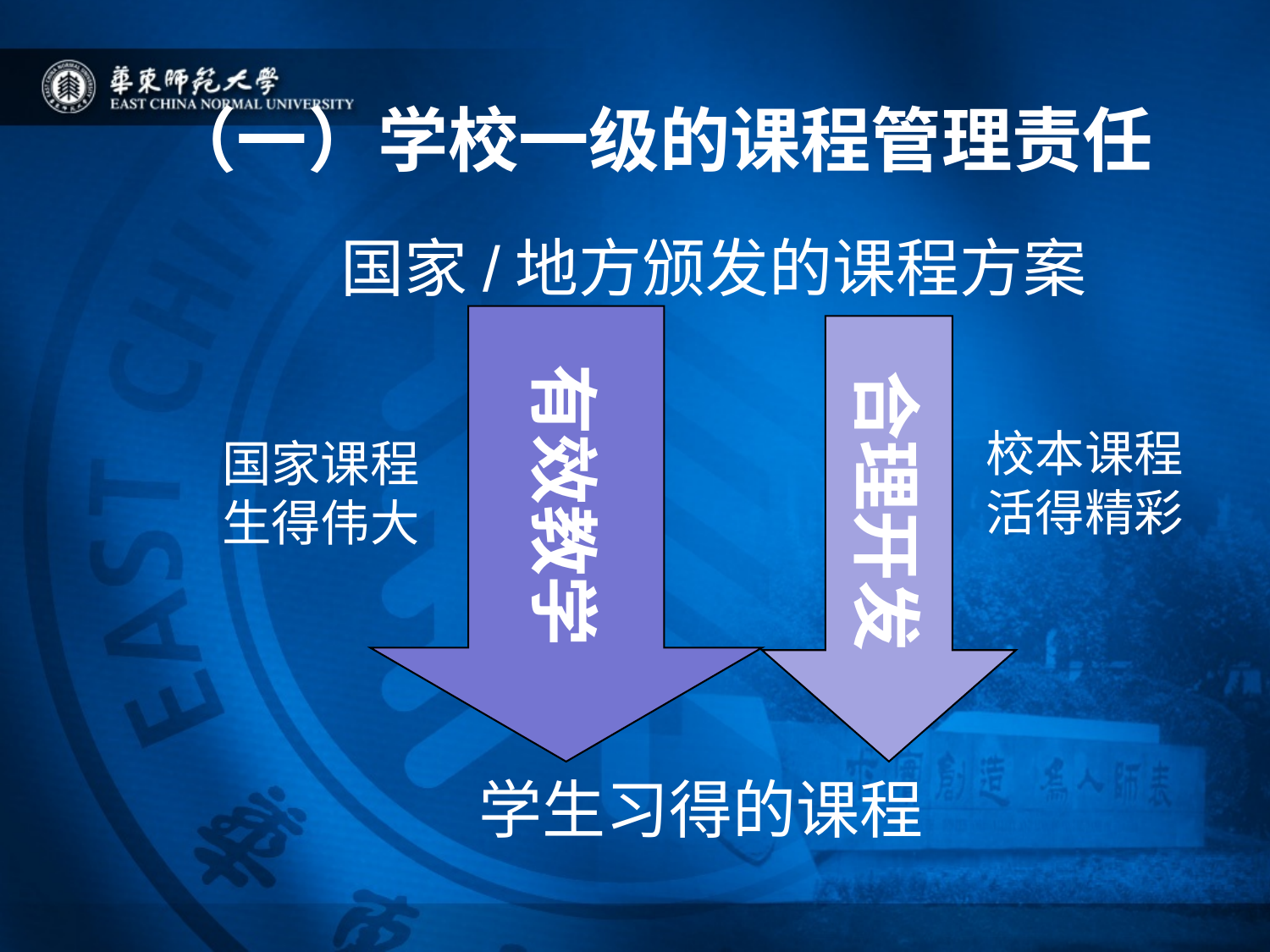

（一）学校一级的课程管理责任
国家/地方颁发的课程方案
有效教学
合理开发
校本课程
活得精彩
国家课程
生得伟大
学生习得的课程